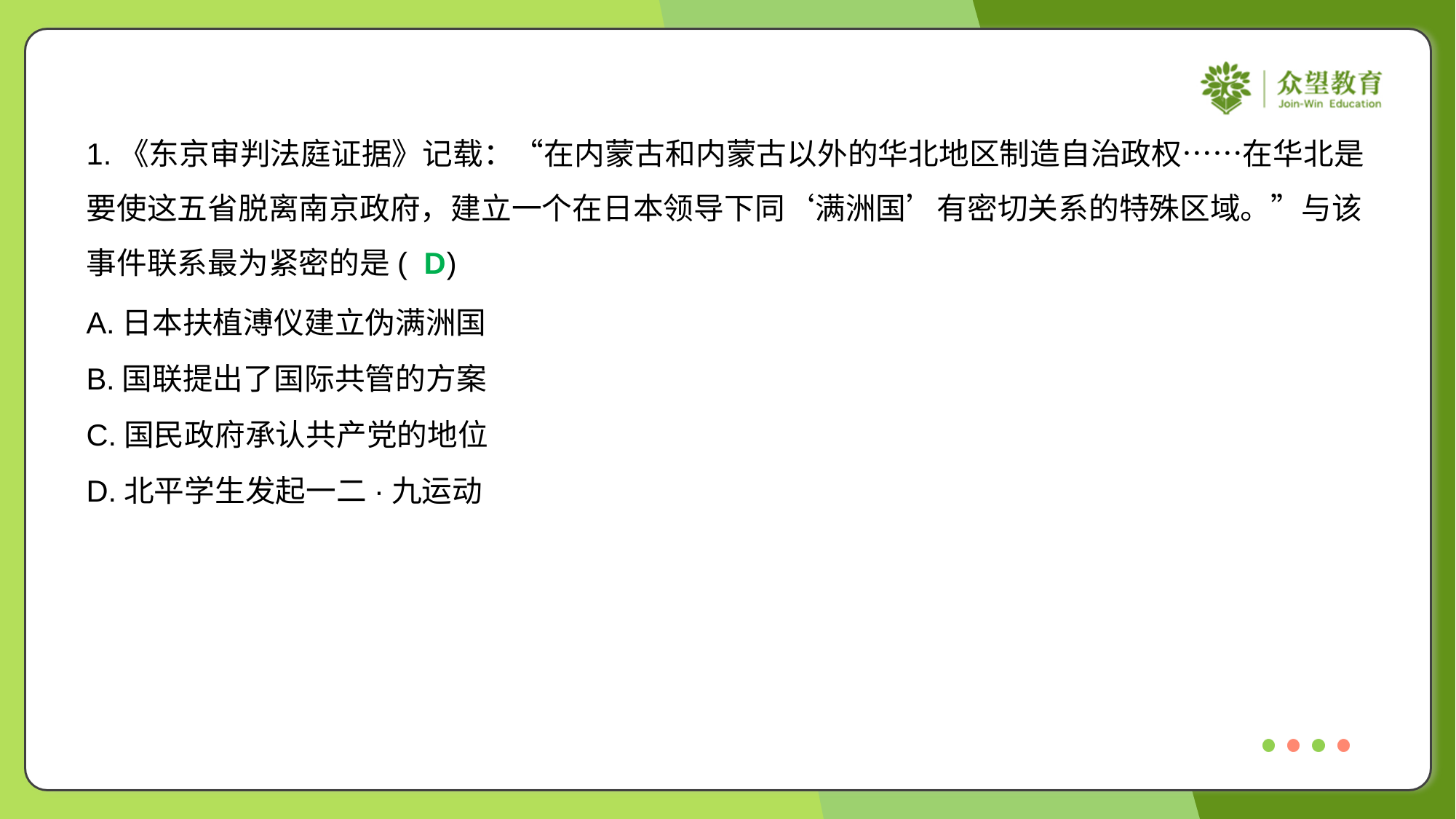

1.《东京审判法庭证据》记载：“在内蒙古和内蒙古以外的华北地区制造自治政权……在华北是
要使这五省脱离南京政府，建立一个在日本领导下同‘满洲国’有密切关系的特殊区域。”与该
事件联系最为紧密的是(     )
D
A.日本扶植溥仪建立伪满洲国
B.国联提出了国际共管的方案
C.国民政府承认共产党的地位
D.北平学生发起一二·九运动